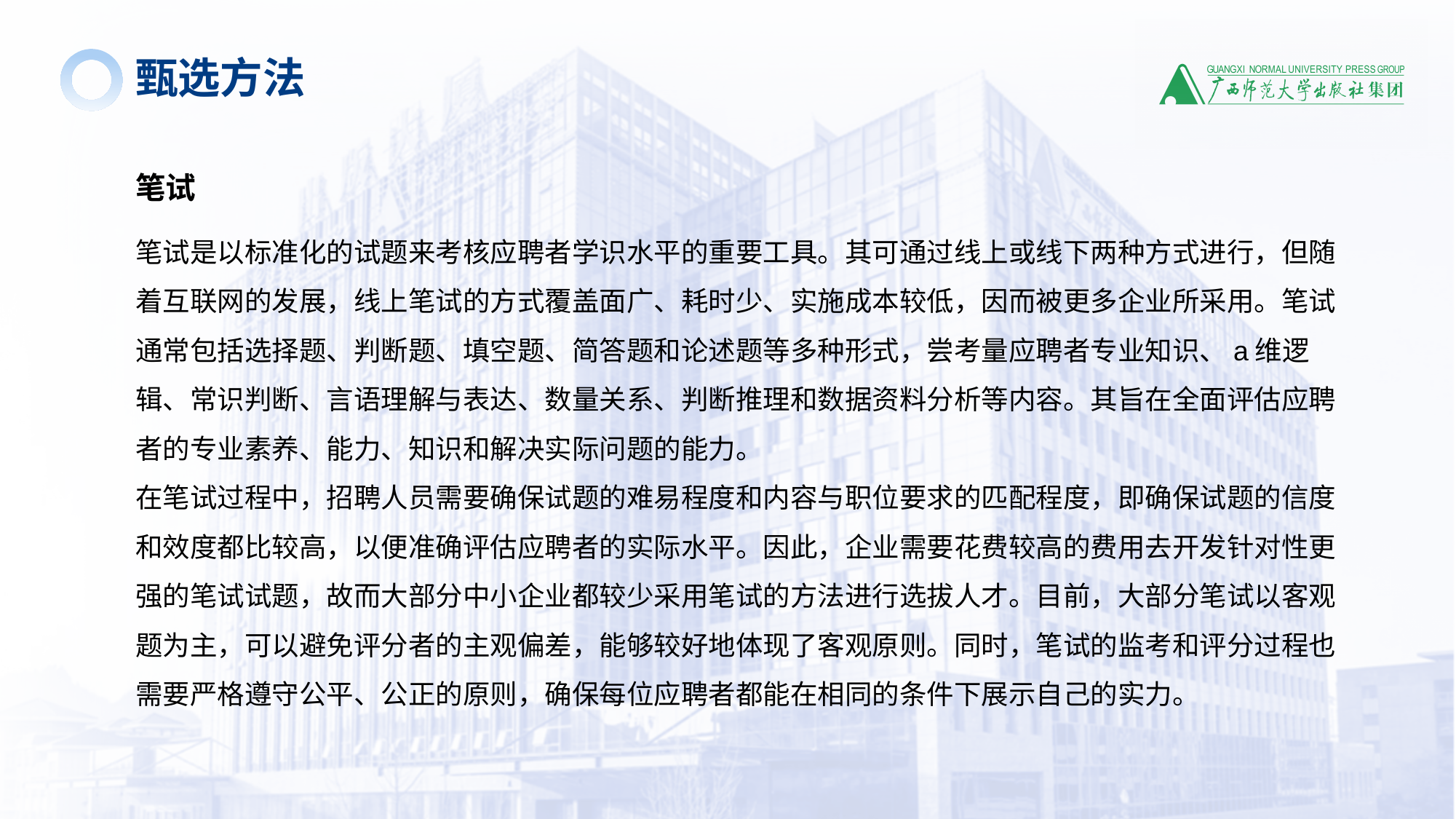

甄选方法

笔试
笔试是以标准化的试题来考核应聘者学识水平的重要工具。其可通过线上或线下两种方式进行，但随着互联网的发展，线上笔试的方式覆盖面广、耗时少、实施成本较低，因而被更多企业所采用。笔试通常包括选择题、判断题、填空题、简答题和论述题等多种形式，尝考量应聘者专业知识、a维逻辑、常识判断、言语理解与表达、数量关系、判断推理和数据资料分析等内容。其旨在全面评估应聘者的专业素养、能力、知识和解决实际问题的能力。
在笔试过程中，招聘人员需要确保试题的难易程度和内容与职位要求的匹配程度，即确保试题的信度和效度都比较高，以便准确评估应聘者的实际水平。因此，企业需要花费较高的费用去开发针对性更强的笔试试题，故而大部分中小企业都较少采用笔试的方法进行选拔人才。目前，大部分笔试以客观题为主，可以避免评分者的主观偏差，能够较好地体现了客观原则。同时，笔试的监考和评分过程也需要严格遵守公平、公正的原则，确保每位应聘者都能在相同的条件下展示自己的实力。